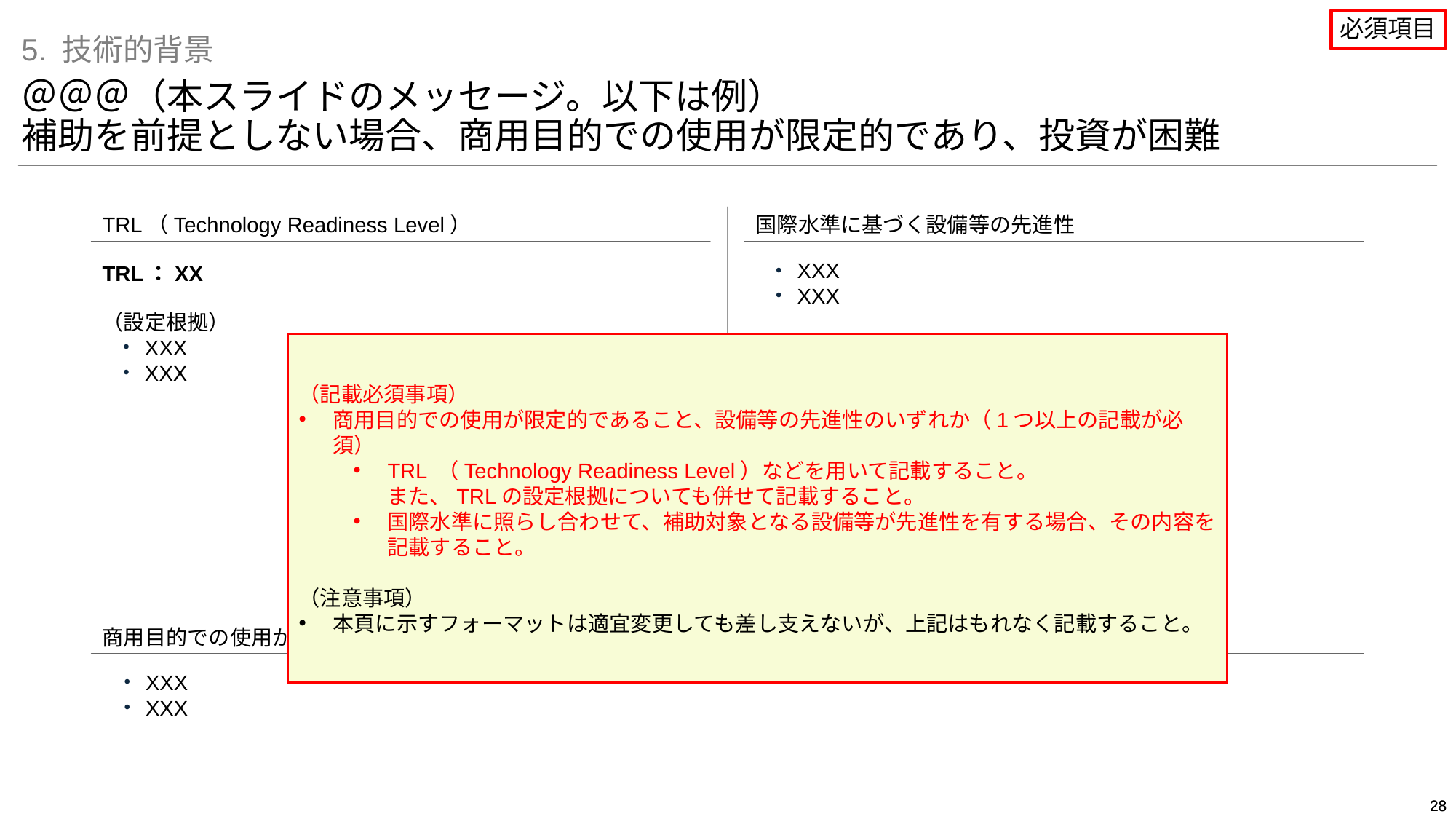

④民間企業のみでは投資判断が真に困難な事業であることに関する審査
イ．技術的基準（必須項目）
必須項目
5. 技術的背景
＠＠＠（本スライドのメッセージ。以下は例）
補助を前提としない場合、商用目的での使用が限定的であり、投資が困難
TRL（Technology Readiness Level）
国際水準に基づく設備等の先進性
TRL：XX
XXX
XXX
（設定根拠）
XXX
XXX
（記載必須事項）
商用目的での使用が限定的であること、設備等の先進性のいずれか（1つ以上の記載が必須）
TRL （Technology Readiness Level）などを用いて記載すること。
また、TRLの設定根拠についても併せて記載すること。
国際水準に照らし合わせて、補助対象となる設備等が先進性を有する場合、その内容を記載すること。

（注意事項）
本頁に示すフォーマットは適宜変更しても差し支えないが、上記はもれなく記載すること。
商用目的での使用が限定的であることに対する追加の説明
XXX
XXX